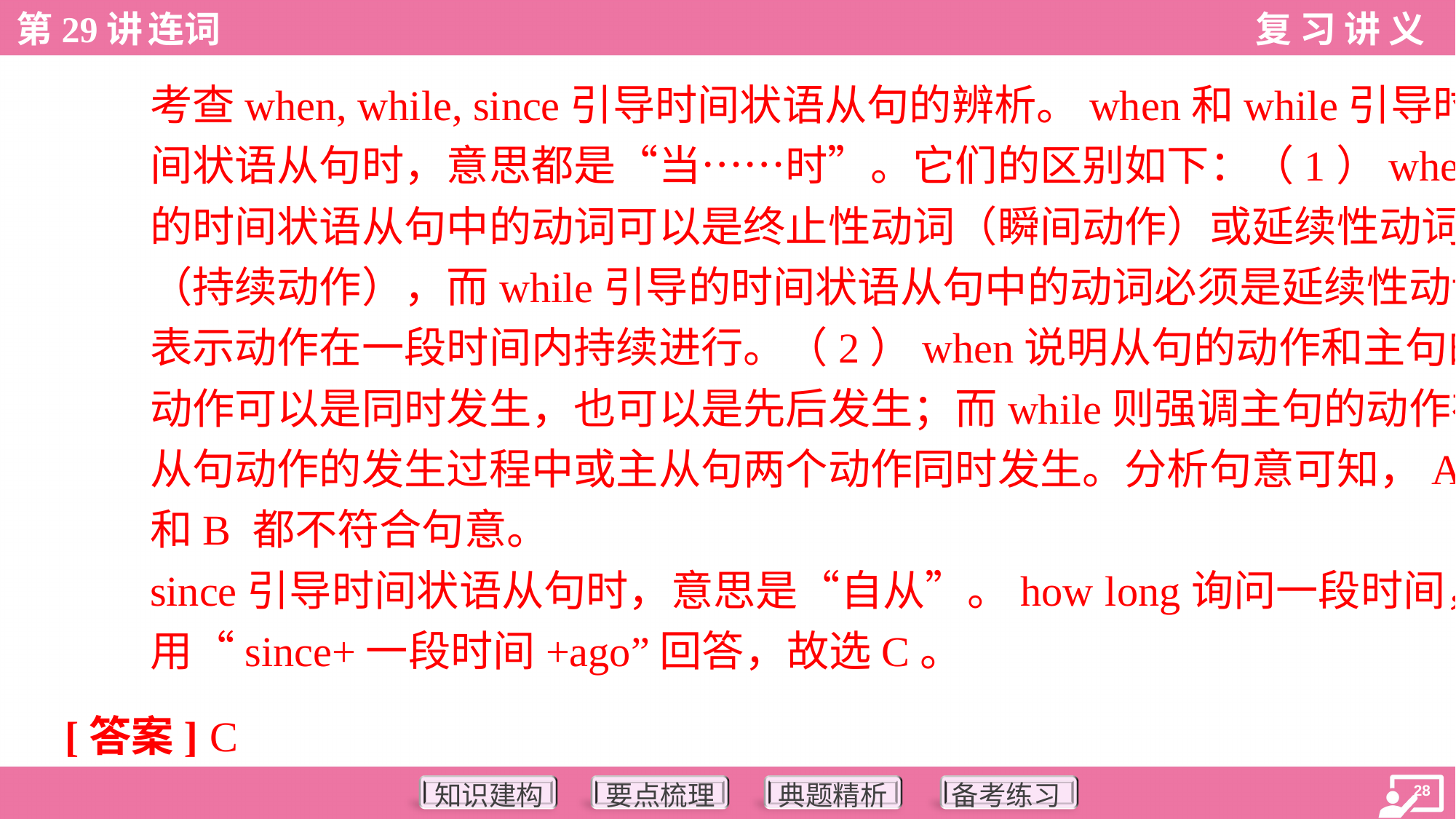

考查when, while, since引导时间状语从句的辨析。when和while引导时
间状语从句时，意思都是“当……时”。它们的区别如下：（1）when引导
的时间状语从句中的动词可以是终止性动词（瞬间动作）或延续性动词
（持续动作），而while引导的时间状语从句中的动词必须是延续性动词，
表示动作在一段时间内持续进行。（2）when说明从句的动作和主句的
动作可以是同时发生，也可以是先后发生；而while则强调主句的动作在
从句动作的发生过程中或主从句两个动作同时发生。分析句意可知，A
和B 都不符合句意。
since引导时间状语从句时，意思是“自从”。how long询问一段时间，可
用“since+一段时间+ago”回答，故选C。
[答案] C